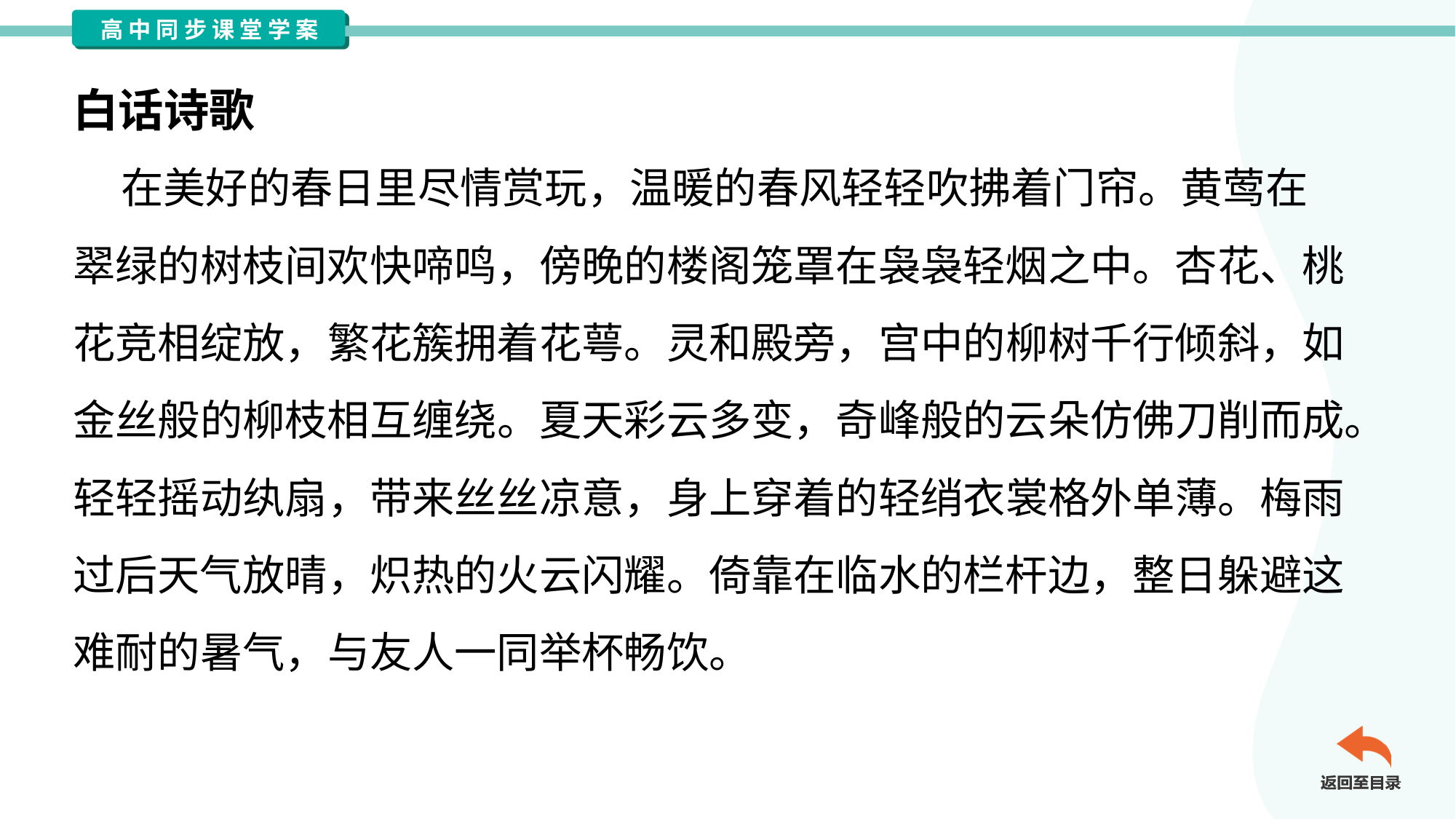

白话诗歌
    在美好的春日里尽情赏玩，温暖的春风轻轻吹拂着门帘。黄莺在
翠绿的树枝间欢快啼鸣，傍晚的楼阁笼罩在袅袅轻烟之中。杏花、桃
花竞相绽放，繁花簇拥着花萼。灵和殿旁，宫中的柳树千行倾斜，如
金丝般的柳枝相互缠绕。夏天彩云多变，奇峰般的云朵仿佛刀削而成。
轻轻摇动纨扇，带来丝丝凉意，身上穿着的轻绡衣裳格外单薄。梅雨
过后天气放晴，炽热的火云闪耀。倚靠在临水的栏杆边，整日躲避这
难耐的暑气，与友人一同举杯畅饮。